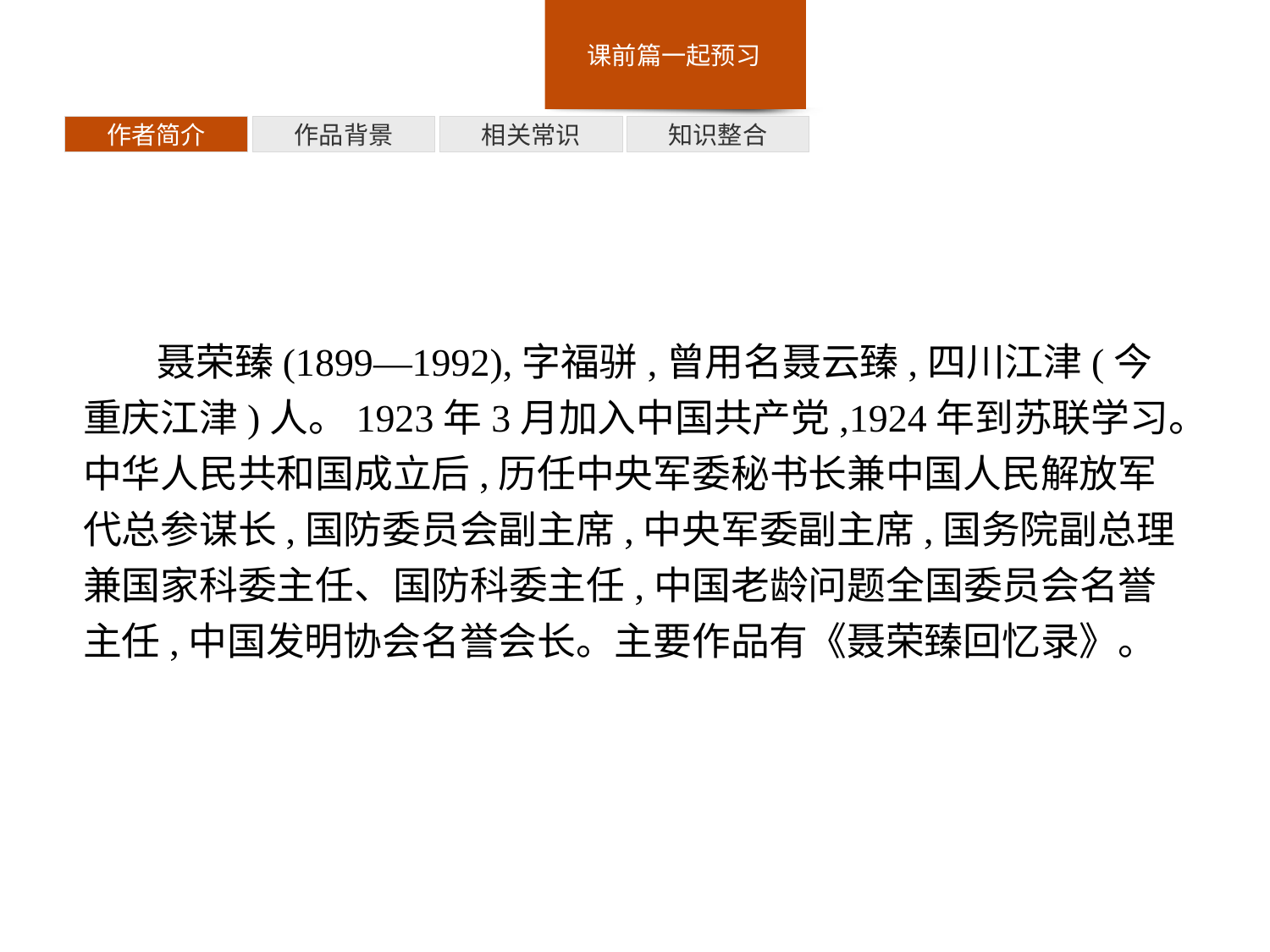

知识整合
相关常识
作品背景
作者简介
聂荣臻(1899—1992),字福骈,曾用名聂云臻,四川江津(今重庆江津)人。1923年3月加入中国共产党,1924年到苏联学习。中华人民共和国成立后,历任中央军委秘书长兼中国人民解放军代总参谋长,国防委员会副主席,中央军委副主席,国务院副总理兼国家科委主任、国防科委主任,中国老龄问题全国委员会名誉主任,中国发明协会名誉会长。主要作品有《聂荣臻回忆录》。